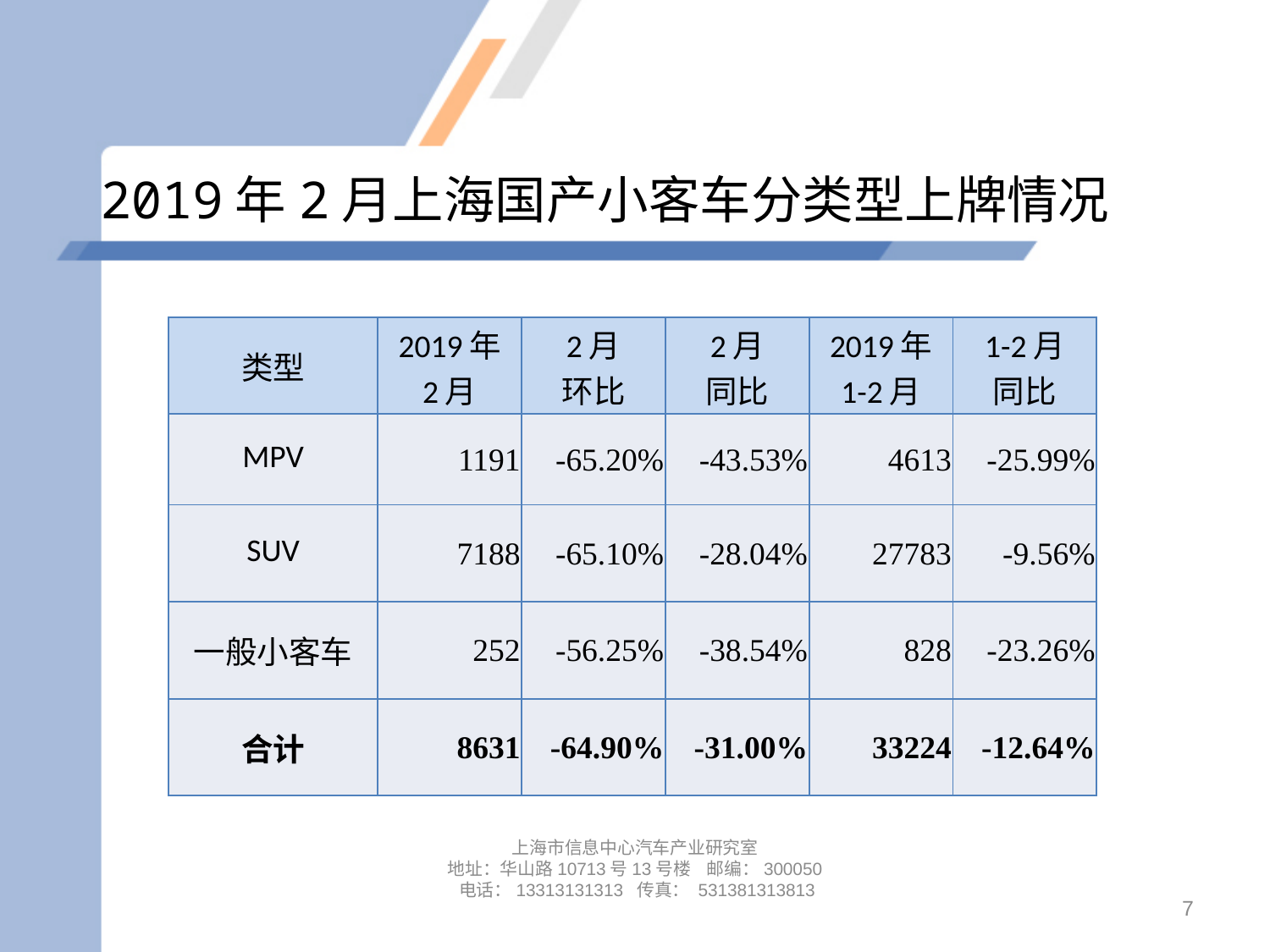

# 2019年2月上海国产小客车分类型上牌情况
| 类型 | 2019年 2月 | 2月 环比 | 2月 同比 | 2019年 1-2月 | 1-2月 同比 |
| --- | --- | --- | --- | --- | --- |
| MPV | 1191 | -65.20% | -43.53% | 4613 | -25.99% |
| SUV | 7188 | -65.10% | -28.04% | 27783 | -9.56% |
| 一般小客车 | 252 | -56.25% | -38.54% | 828 | -23.26% |
| 合计 | 8631 | -64.90% | -31.00% | 33224 | -12.64% |
上海市信息中心汽车产业研究室
地址：华山路10713号13号楼    邮编：300050  电话：13313131313  传真： 531381313813

7